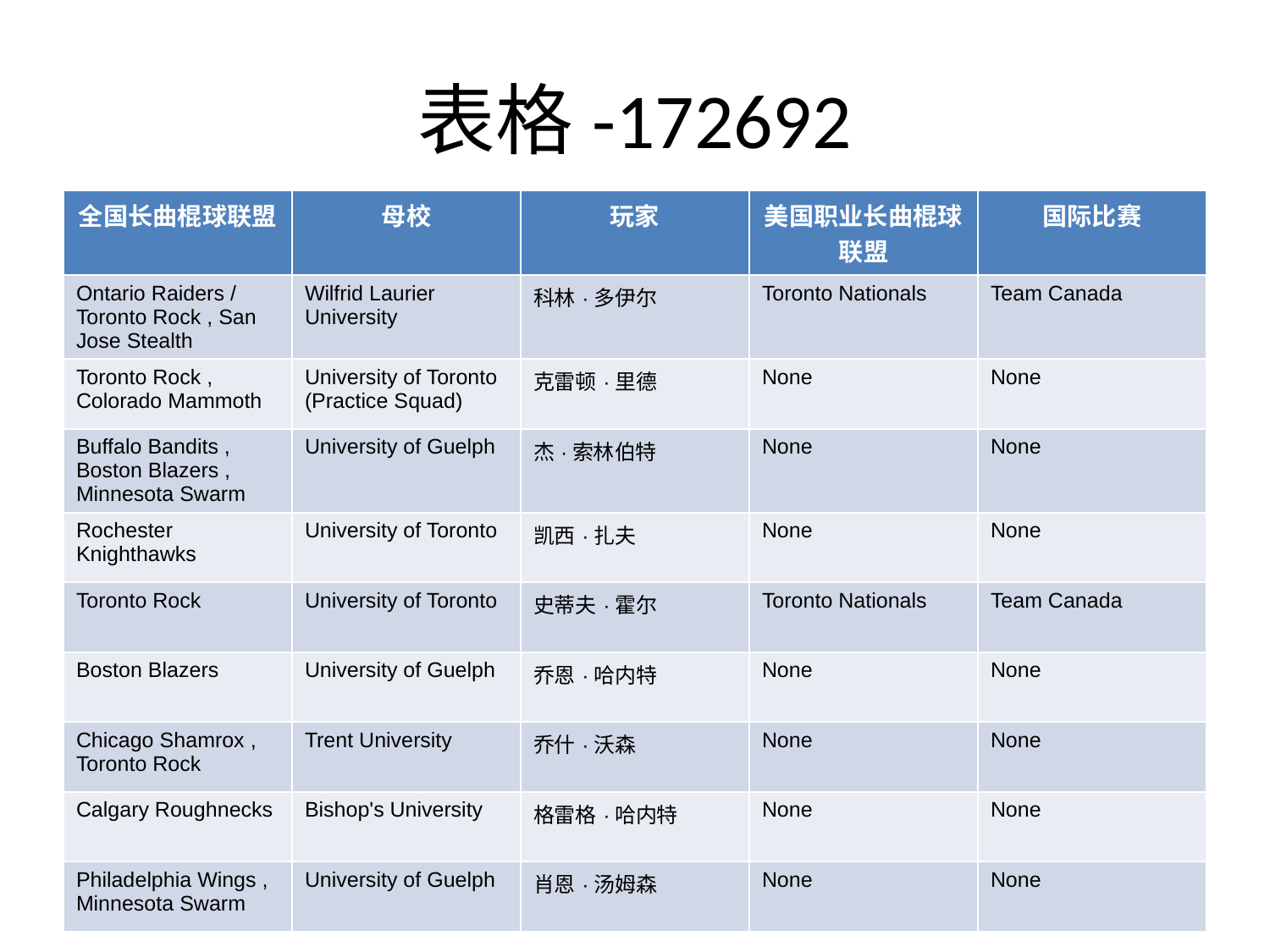

# 表格-172692
| 全国长曲棍球联盟 | 母校 | 玩家 | 美国职业长曲棍球联盟 | 国际比赛 |
| --- | --- | --- | --- | --- |
| Ontario Raiders / Toronto Rock , San Jose Stealth | Wilfrid Laurier University | 科林·多伊尔 | Toronto Nationals | Team Canada |
| Toronto Rock , Colorado Mammoth | University of Toronto (Practice Squad) | 克雷顿·里德 | None | None |
| Buffalo Bandits , Boston Blazers , Minnesota Swarm | University of Guelph | 杰·索林伯特 | None | None |
| Rochester Knighthawks | University of Toronto | 凯西·扎夫 | None | None |
| Toronto Rock | University of Toronto | 史蒂夫·霍尔 | Toronto Nationals | Team Canada |
| Boston Blazers | University of Guelph | 乔恩·哈内特 | None | None |
| Chicago Shamrox , Toronto Rock | Trent University | 乔什·沃森 | None | None |
| Calgary Roughnecks | Bishop's University | 格雷格·哈内特 | None | None |
| Philadelphia Wings , Minnesota Swarm | University of Guelph | 肖恩·汤姆森 | None | None |